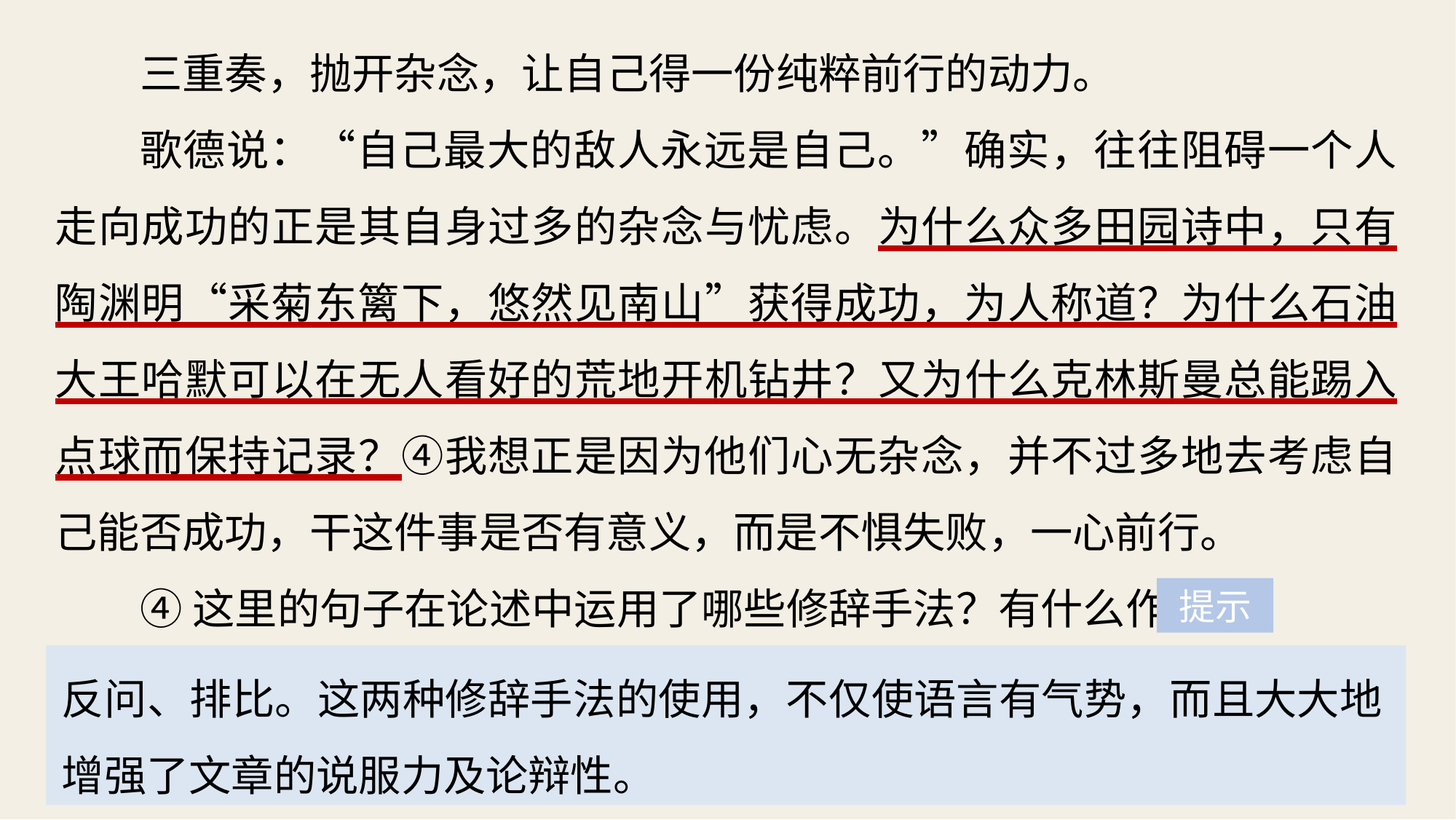

三重奏，抛开杂念，让自己得一份纯粹前行的动力。
歌德说：“自己最大的敌人永远是自己。”确实，往往阻碍一个人走向成功的正是其自身过多的杂念与忧虑。为什么众多田园诗中，只有陶渊明“采菊东篱下，悠然见南山”获得成功，为人称道？为什么石油大王哈默可以在无人看好的荒地开机钻井？又为什么克林斯曼总能踢入点球而保持记录？④我想正是因为他们心无杂念，并不过多地去考虑自己能否成功，干这件事是否有意义，而是不惧失败，一心前行。
④这里的句子在论述中运用了哪些修辞手法？有什么作用？
提示
反问、排比。这两种修辞手法的使用，不仅使语言有气势，而且大大地增强了文章的说服力及论辩性。